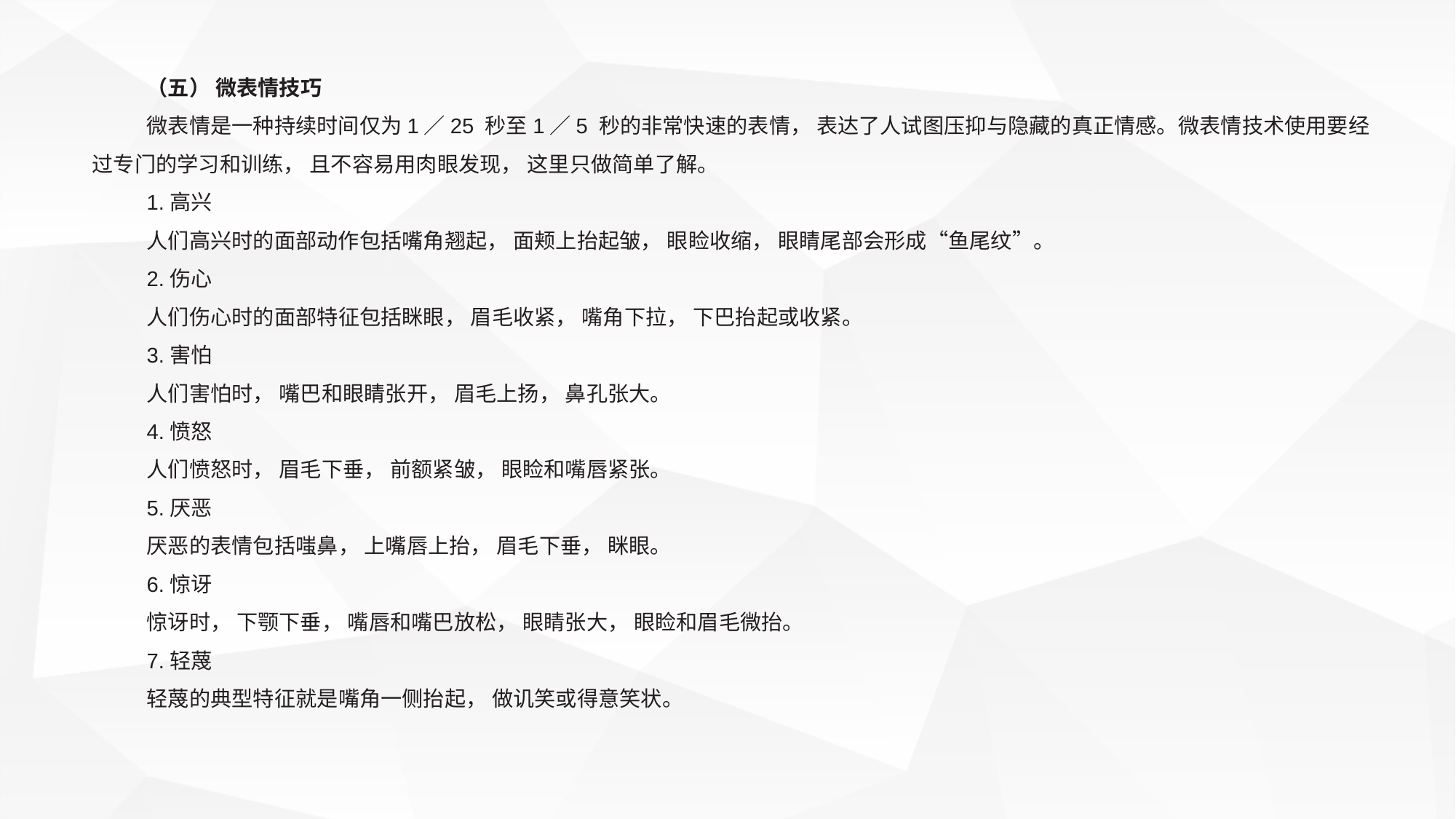

（五） 微表情技巧
微表情是一种持续时间仅为1／25 秒至1／5 秒的非常快速的表情， 表达了人试图压抑与隐藏的真正情感。微表情技术使用要经过专门的学习和训练， 且不容易用肉眼发现， 这里只做简单了解。
1.高兴
人们高兴时的面部动作包括嘴角翘起， 面颊上抬起皱， 眼睑收缩， 眼睛尾部会形成“鱼尾纹”。
2.伤心
人们伤心时的面部特征包括眯眼， 眉毛收紧， 嘴角下拉， 下巴抬起或收紧。
3.害怕
人们害怕时， 嘴巴和眼睛张开， 眉毛上扬， 鼻孔张大。
4.愤怒
人们愤怒时， 眉毛下垂， 前额紧皱， 眼睑和嘴唇紧张。
5.厌恶
厌恶的表情包括嗤鼻， 上嘴唇上抬， 眉毛下垂， 眯眼。
6.惊讶
惊讶时， 下颚下垂， 嘴唇和嘴巴放松， 眼睛张大， 眼睑和眉毛微抬。
7.轻蔑
轻蔑的典型特征就是嘴角一侧抬起， 做讥笑或得意笑状。